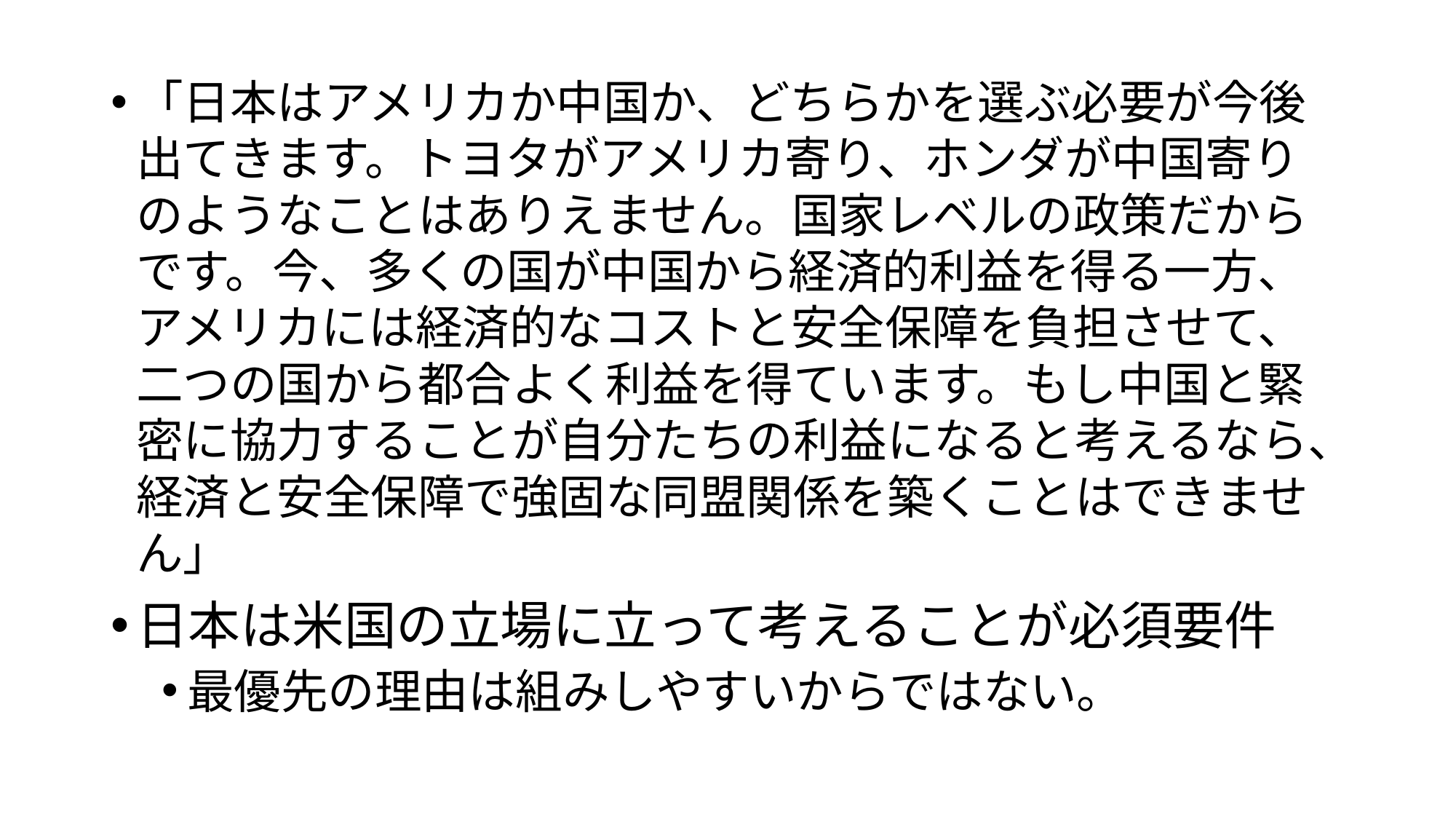

「日本はアメリカか中国か、どちらかを選ぶ必要が今後出てきます。トヨタがアメリカ寄り、ホンダが中国寄りのようなことはありえません。国家レベルの政策だからです。今、多くの国が中国から経済的利益を得る一方、アメリカには経済的なコストと安全保障を負担させて、二つの国から都合よく利益を得ています。もし中国と緊密に協力することが自分たちの利益になると考えるなら、経済と安全保障で強固な同盟関係を築くことはできません」
日本は米国の立場に立って考えることが必須要件
最優先の理由は組みしやすいからではない。